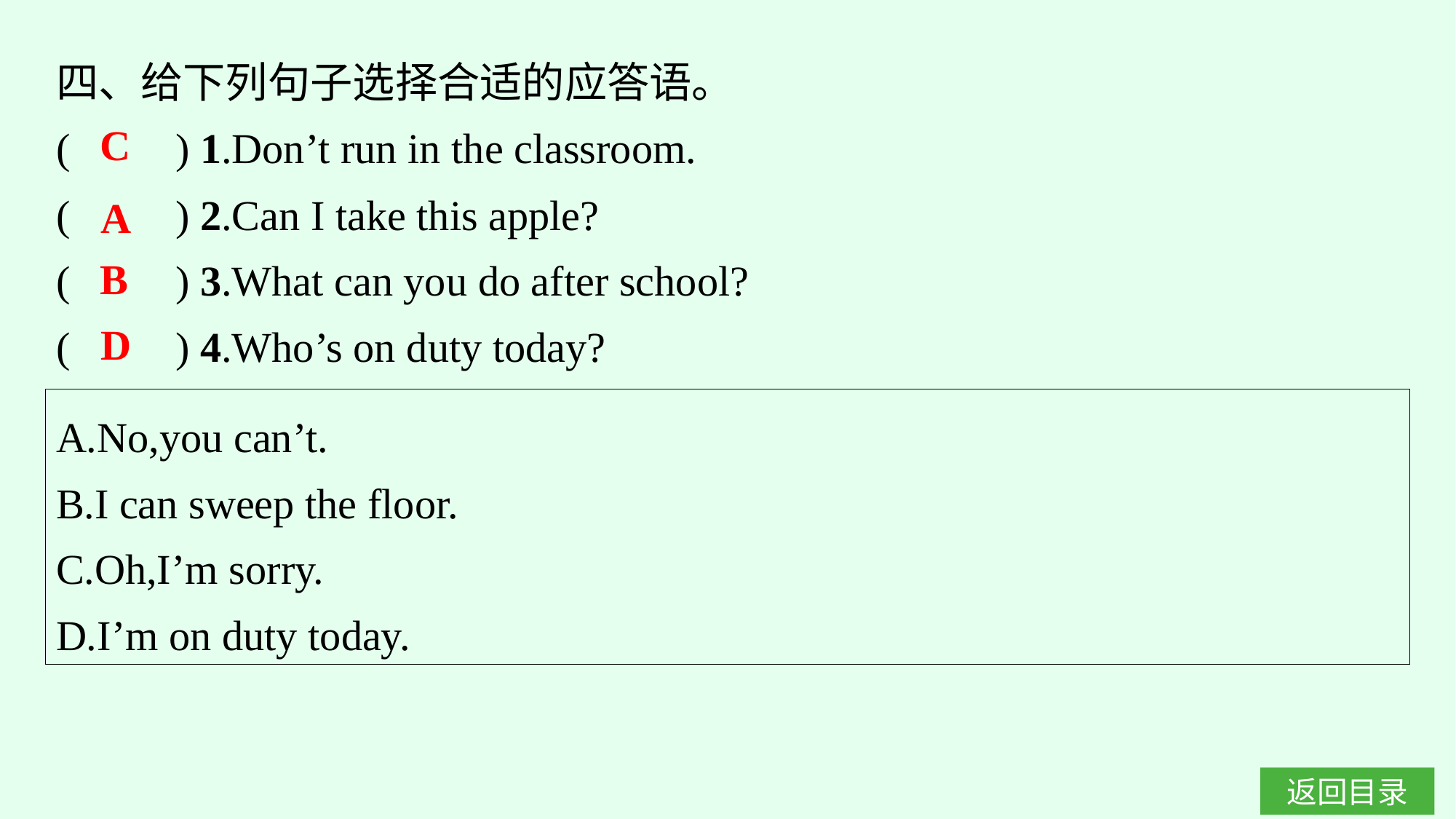

四、给下列句子选择合适的应答语。
(　　) 1.Don’t run in the classroom.
(　　) 2.Can I take this apple?
(　　) 3.What can you do after school?
(　　) 4.Who’s on duty today?
C
A
B
D
A.No,you can’t.
B.I can sweep the floor.
C.Oh,I’m sorry.
D.I’m on duty today.